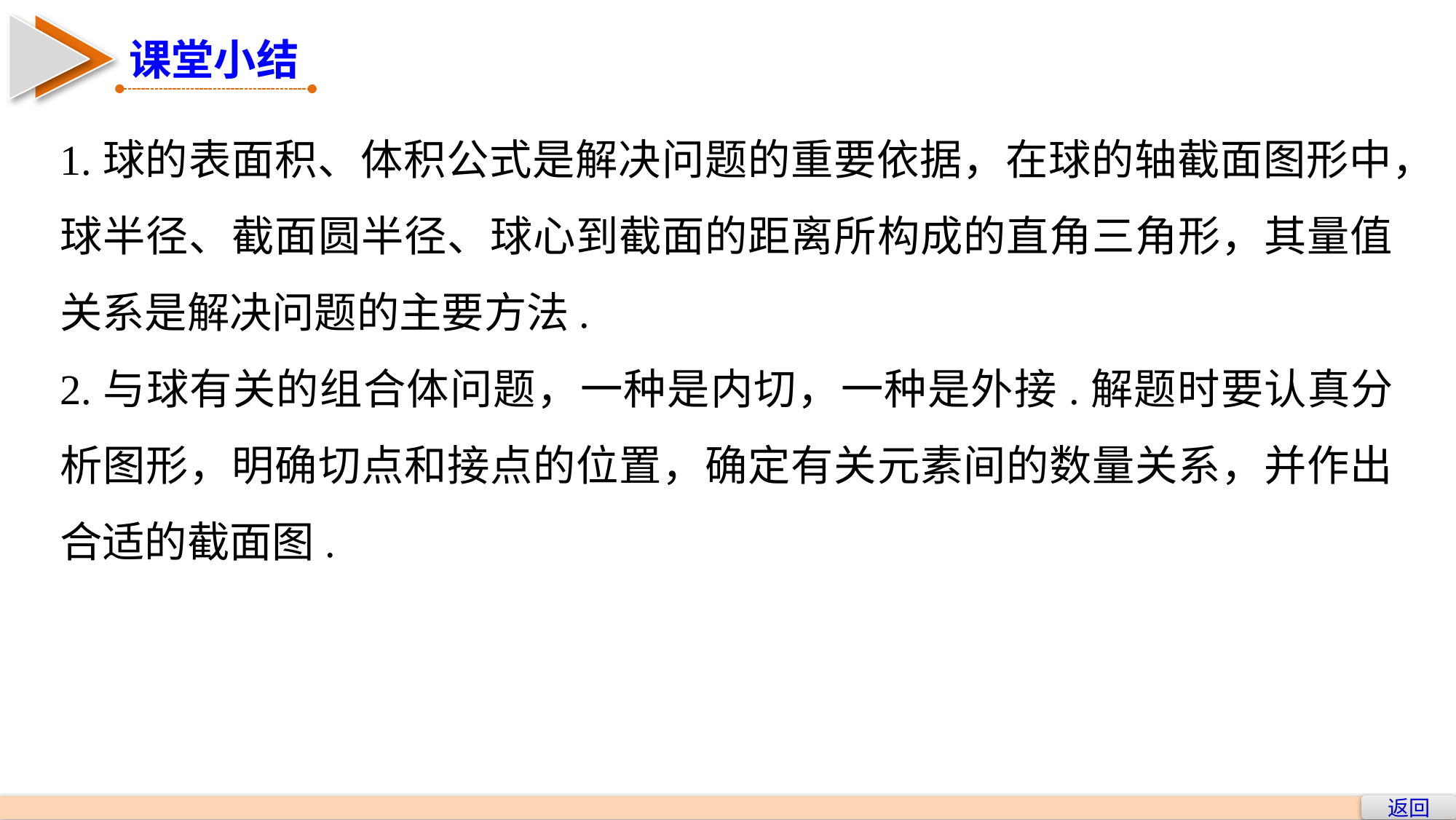

课堂小结
1.球的表面积、体积公式是解决问题的重要依据，在球的轴截面图形中，球半径、截面圆半径、球心到截面的距离所构成的直角三角形，其量值关系是解决问题的主要方法.
2.与球有关的组合体问题，一种是内切，一种是外接.解题时要认真分析图形，明确切点和接点的位置，确定有关元素间的数量关系，并作出合适的截面图.
返回